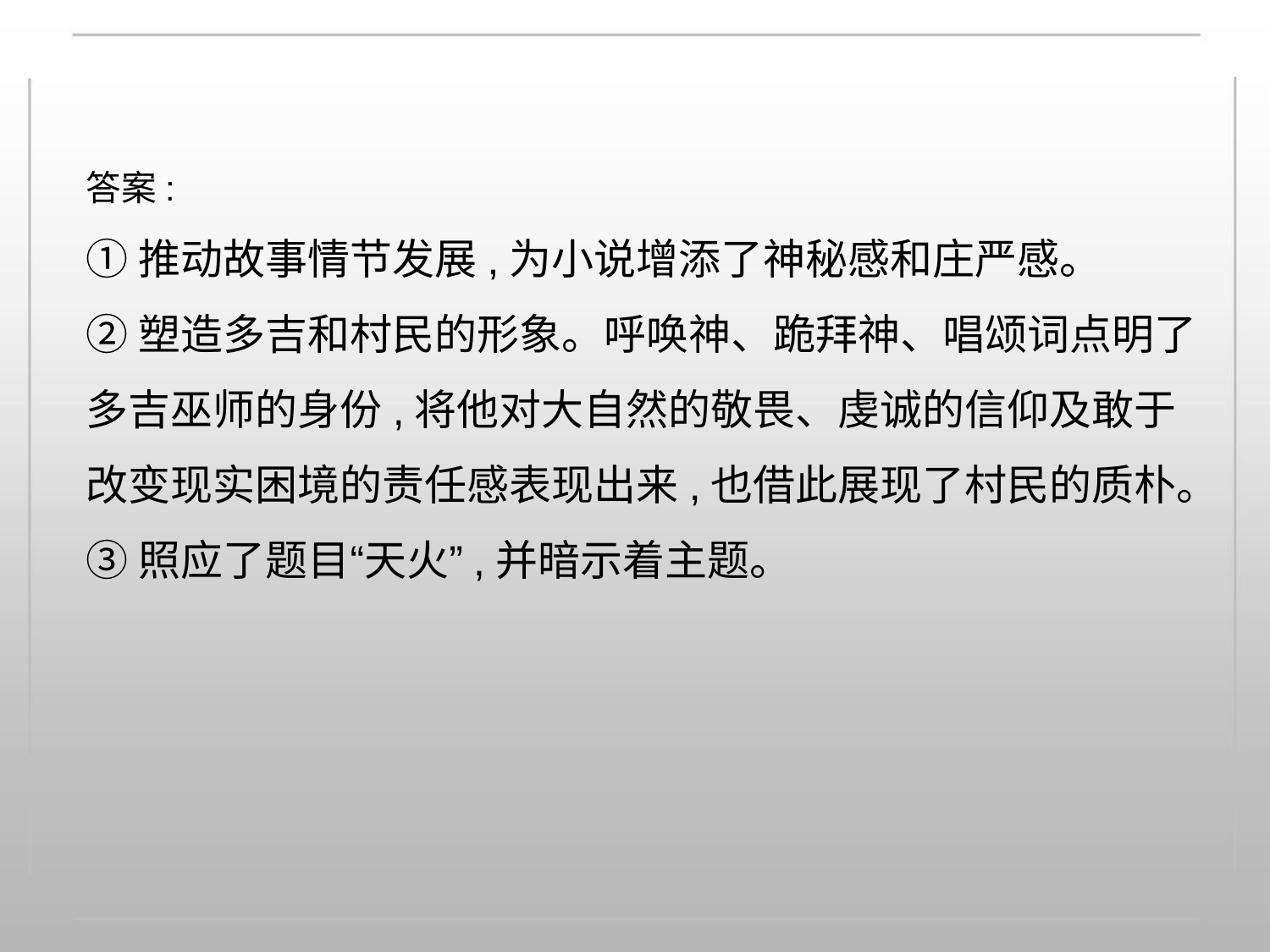

答案:
①推动故事情节发展,为小说增添了神秘感和庄严感。
②塑造多吉和村民的形象。呼唤神、跪拜神、唱颂词点明了
多吉巫师的身份,将他对大自然的敬畏、虔诚的信仰及敢于
改变现实困境的责任感表现出来,也借此展现了村民的质朴。
③照应了题目“天火”,并暗示着主题。